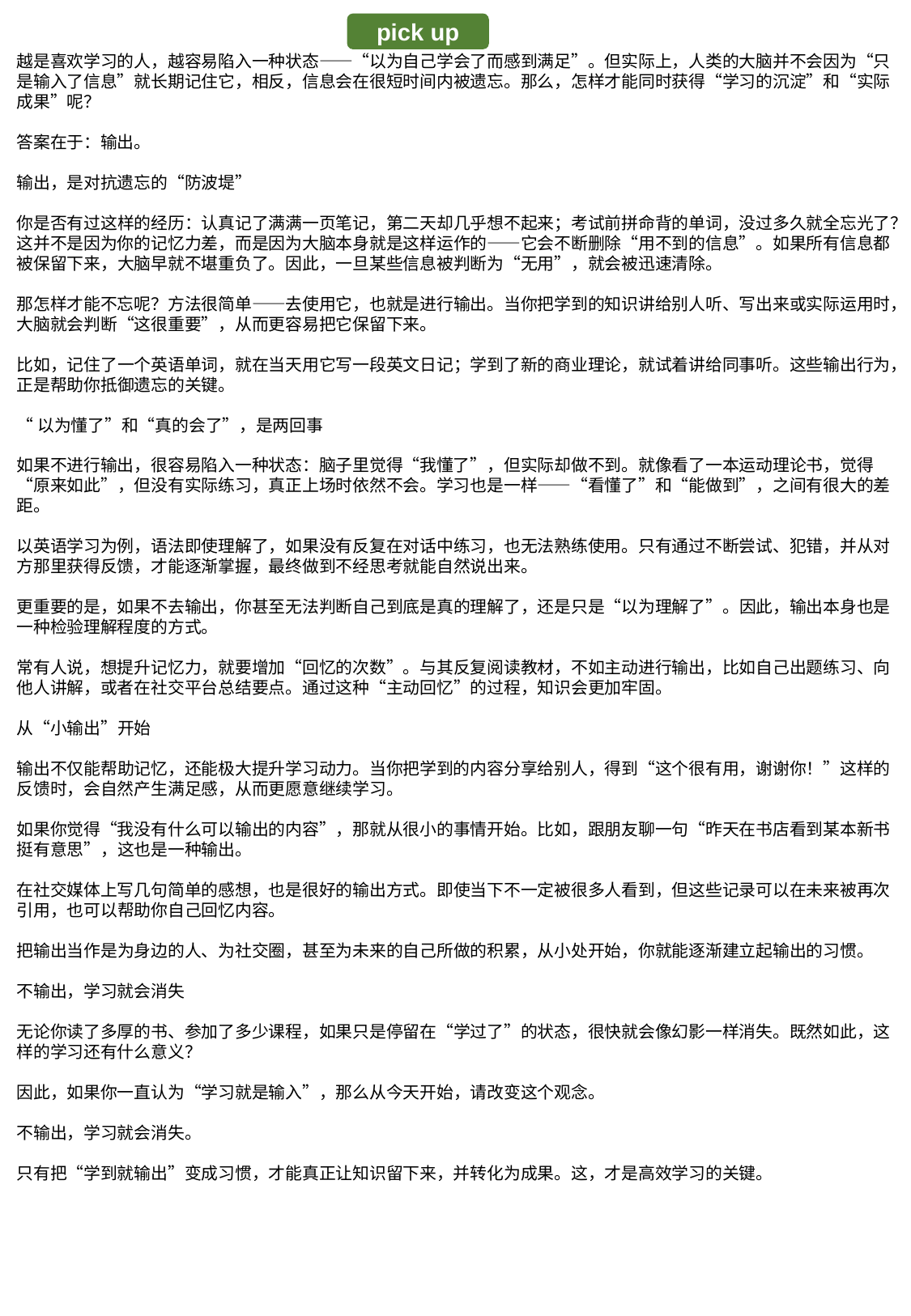

pick up
越是喜欢学习的人，越容易陷入一种状态——“以为自己学会了而感到满足”。但实际上，人类的大脑并不会因为“只是输入了信息”就长期记住它，相反，信息会在很短时间内被遗忘。那么，怎样才能同时获得“学习的沉淀”和“实际成果”呢？

答案在于：输出。

输出，是对抗遗忘的“防波堤”

你是否有过这样的经历：认真记了满满一页笔记，第二天却几乎想不起来；考试前拼命背的单词，没过多久就全忘光了？这并不是因为你的记忆力差，而是因为大脑本身就是这样运作的——它会不断删除“用不到的信息”。如果所有信息都被保留下来，大脑早就不堪重负了。因此，一旦某些信息被判断为“无用”，就会被迅速清除。

那怎样才能不忘呢？方法很简单——去使用它，也就是进行输出。当你把学到的知识讲给别人听、写出来或实际运用时，大脑就会判断“这很重要”，从而更容易把它保留下来。

比如，记住了一个英语单词，就在当天用它写一段英文日记；学到了新的商业理论，就试着讲给同事听。这些输出行为，正是帮助你抵御遗忘的关键。

“以为懂了”和“真的会了”，是两回事

如果不进行输出，很容易陷入一种状态：脑子里觉得“我懂了”，但实际却做不到。就像看了一本运动理论书，觉得“原来如此”，但没有实际练习，真正上场时依然不会。学习也是一样——“看懂了”和“能做到”，之间有很大的差距。

以英语学习为例，语法即使理解了，如果没有反复在对话中练习，也无法熟练使用。只有通过不断尝试、犯错，并从对方那里获得反馈，才能逐渐掌握，最终做到不经思考就能自然说出来。

更重要的是，如果不去输出，你甚至无法判断自己到底是真的理解了，还是只是“以为理解了”。因此，输出本身也是一种检验理解程度的方式。

常有人说，想提升记忆力，就要增加“回忆的次数”。与其反复阅读教材，不如主动进行输出，比如自己出题练习、向他人讲解，或者在社交平台总结要点。通过这种“主动回忆”的过程，知识会更加牢固。

从“小输出”开始

输出不仅能帮助记忆，还能极大提升学习动力。当你把学到的内容分享给别人，得到“这个很有用，谢谢你！”这样的反馈时，会自然产生满足感，从而更愿意继续学习。

如果你觉得“我没有什么可以输出的内容”，那就从很小的事情开始。比如，跟朋友聊一句“昨天在书店看到某本新书挺有意思”，这也是一种输出。

在社交媒体上写几句简单的感想，也是很好的输出方式。即使当下不一定被很多人看到，但这些记录可以在未来被再次引用，也可以帮助你自己回忆内容。

把输出当作是为身边的人、为社交圈，甚至为未来的自己所做的积累，从小处开始，你就能逐渐建立起输出的习惯。

不输出，学习就会消失

无论你读了多厚的书、参加了多少课程，如果只是停留在“学过了”的状态，很快就会像幻影一样消失。既然如此，这样的学习还有什么意义？

因此，如果你一直认为“学习就是输入”，那么从今天开始，请改变这个观念。

不输出，学习就会消失。

只有把“学到就输出”变成习惯，才能真正让知识留下来，并转化为成果。这，才是高效学习的关键。